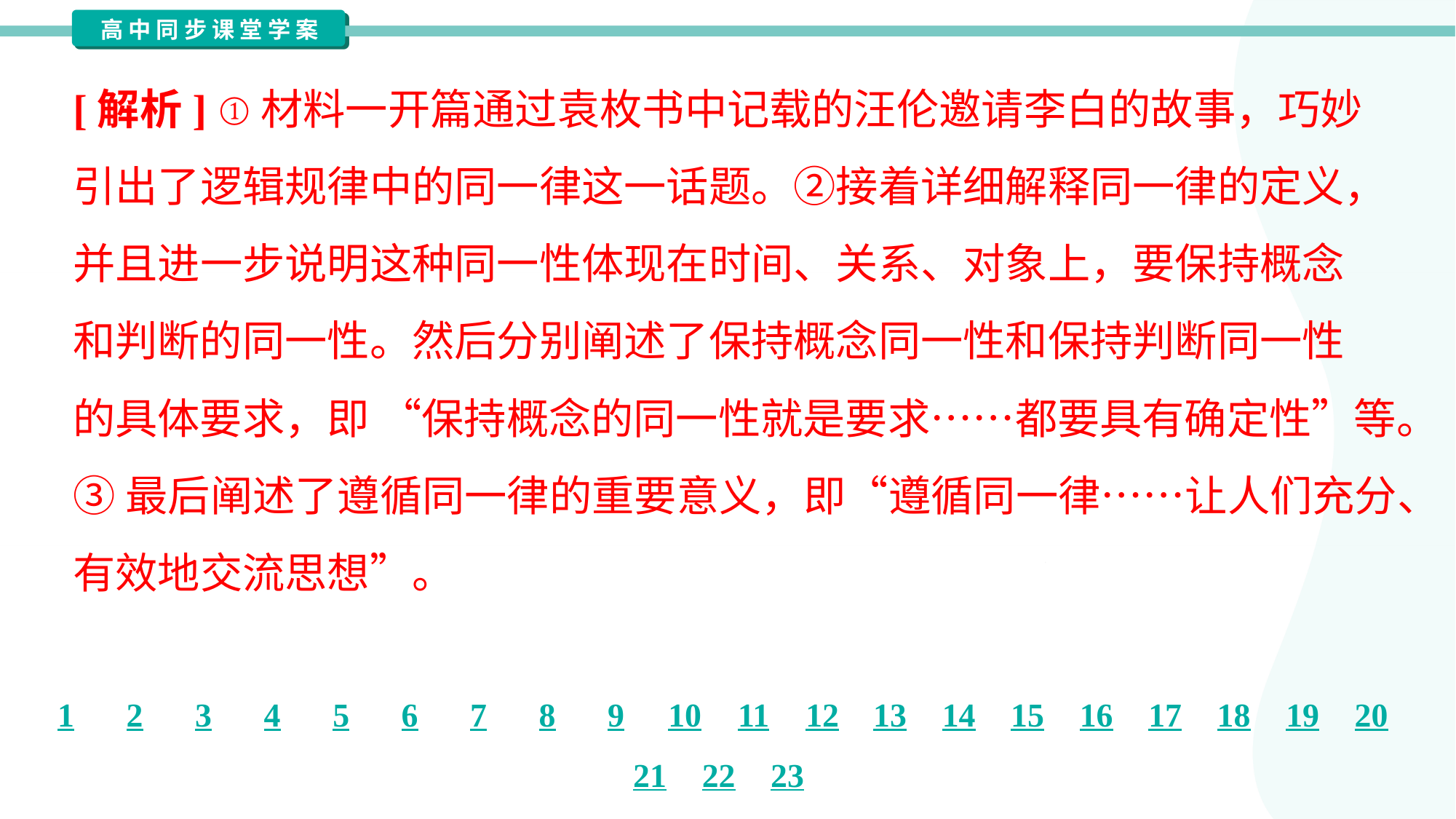

[解析] ①材料一开篇通过袁枚书中记载的汪伦邀请李白的故事，巧妙
引出了逻辑规律中的同一律这一话题。②接着详细解释同一律的定义，
并且进一步说明这种同一性体现在时间、关系、对象上，要保持概念
和判断的同一性。然后分别阐述了保持概念同一性和保持判断同一性
的具体要求，即 “保持概念的同一性就是要求……都要具有确定性”等。
③最后阐述了遵循同一律的重要意义，即“遵循同一律……让人们充分、
有效地交流思想”。